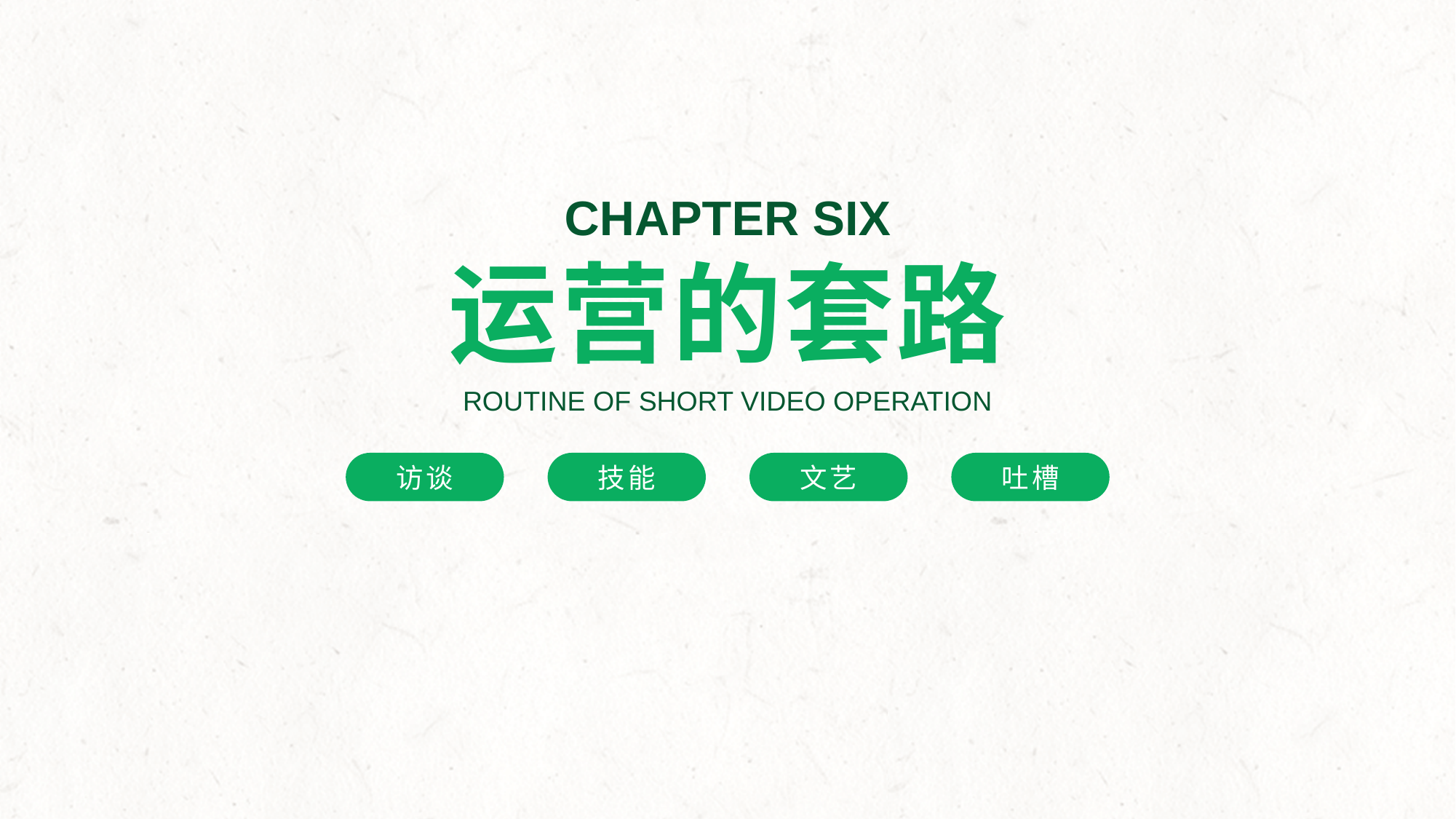

CHAPTER SIX
运营的套路
ROUTINE OF SHORT VIDEO OPERATION
访谈
技能
文艺
吐槽